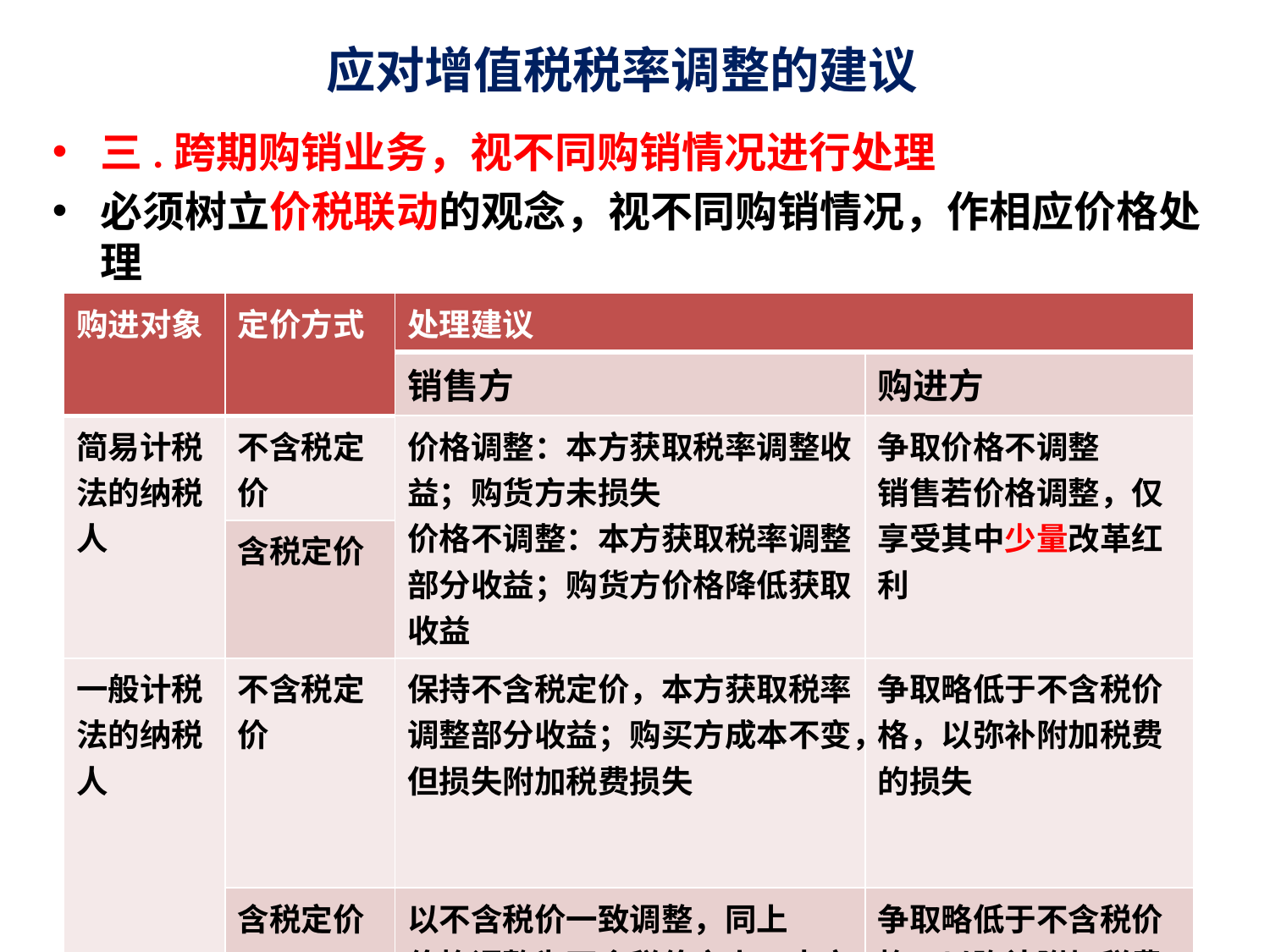

# 应对增值税税率调整的建议
三.跨期购销业务，视不同购销情况进行处理
必须树立价税联动的观念，视不同购销情况，作相应价格处理

| 购进对象 | 定价方式 | 处理建议 |  |
| --- | --- | --- | --- |
|  |  | 销售方 | 购进方 |
| 简易计税法的纳税人 | 不含税定价 | 价格调整：本方获取税率调整收益；购货方未损失 价格不调整：本方获取税率调整部分收益；购货方价格降低获取收益 | 争取价格不调整 销售若价格调整，仅享受其中少量改革红利 |
|  | 含税定价 |  |  |
| 一般计税法的纳税人 | 不含税定价 | 保持不含税定价，本方获取税率调整部分收益；购买方成本不变，但损失附加税费损失 | 争取略低于不含税价格，以弥补附加税费的损失 |
|  | 含税定价 | 以不含税价一致调整，同上 价格调整为不含税价之上，本方获取税率及价差收益；购买方成本提高，且附加税费损失 | 争取略低于不含税价格，以弥补附加税费的损失 |